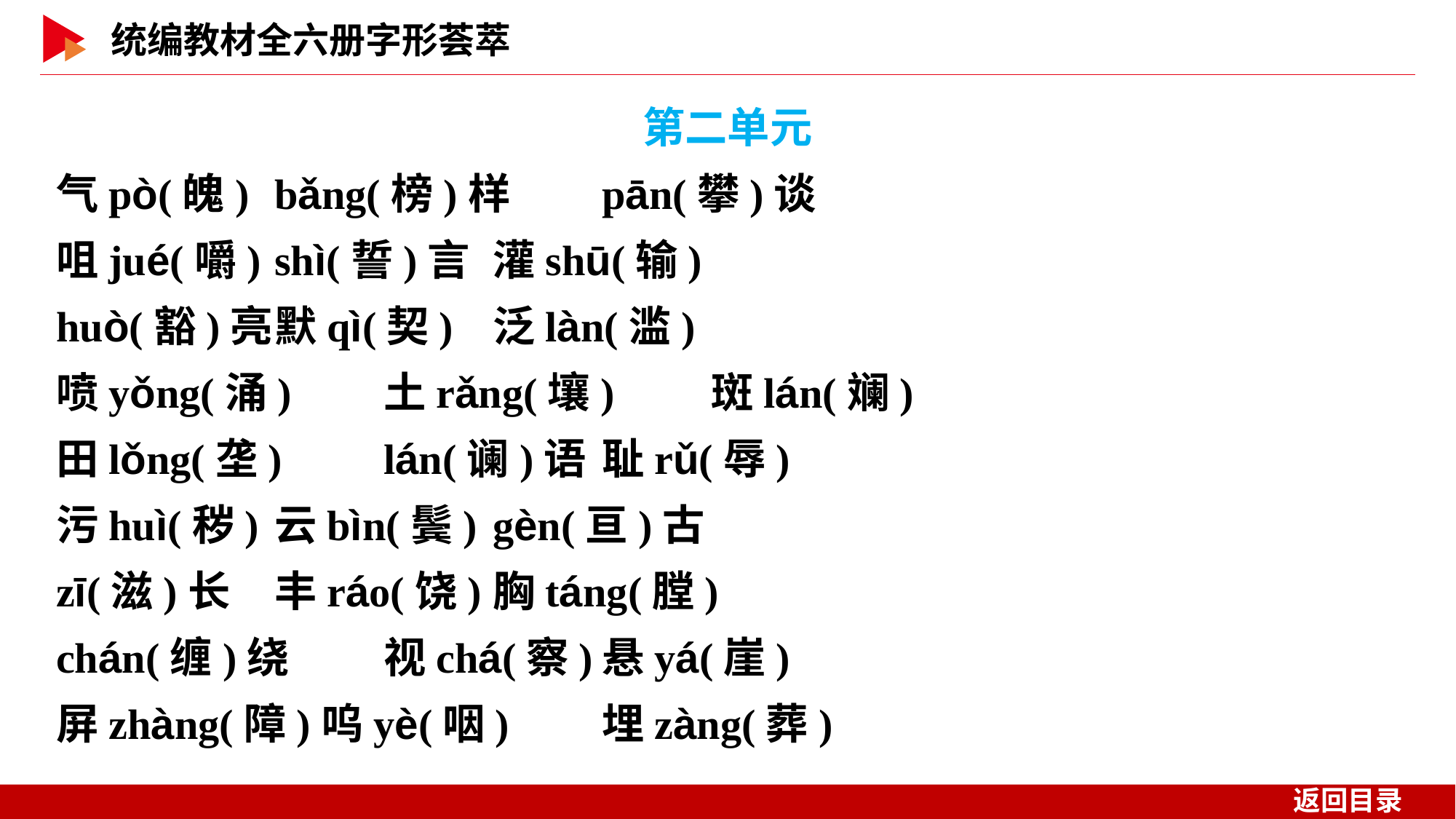

第二单元
气pò(魄)	bǎng(榜)样	pān(攀)谈
咀jué(嚼)	shì(誓)言	灌shū(输)
huò(豁)亮	默qì(契)	泛làn(滥)
喷yǒng(涌)	土rǎng(壤)	斑lán(斓)
田lǒng(垄)	lán(谰)语	耻rǔ(辱)
污huì(秽)	云bìn(鬓)	gèn(亘)古
zī(滋)长	丰ráo(饶)	胸táng(膛)
chán(缠)绕	视chá(察)	悬yá(崖)
屏zhàng(障)呜yè(咽)	埋zàng(葬)